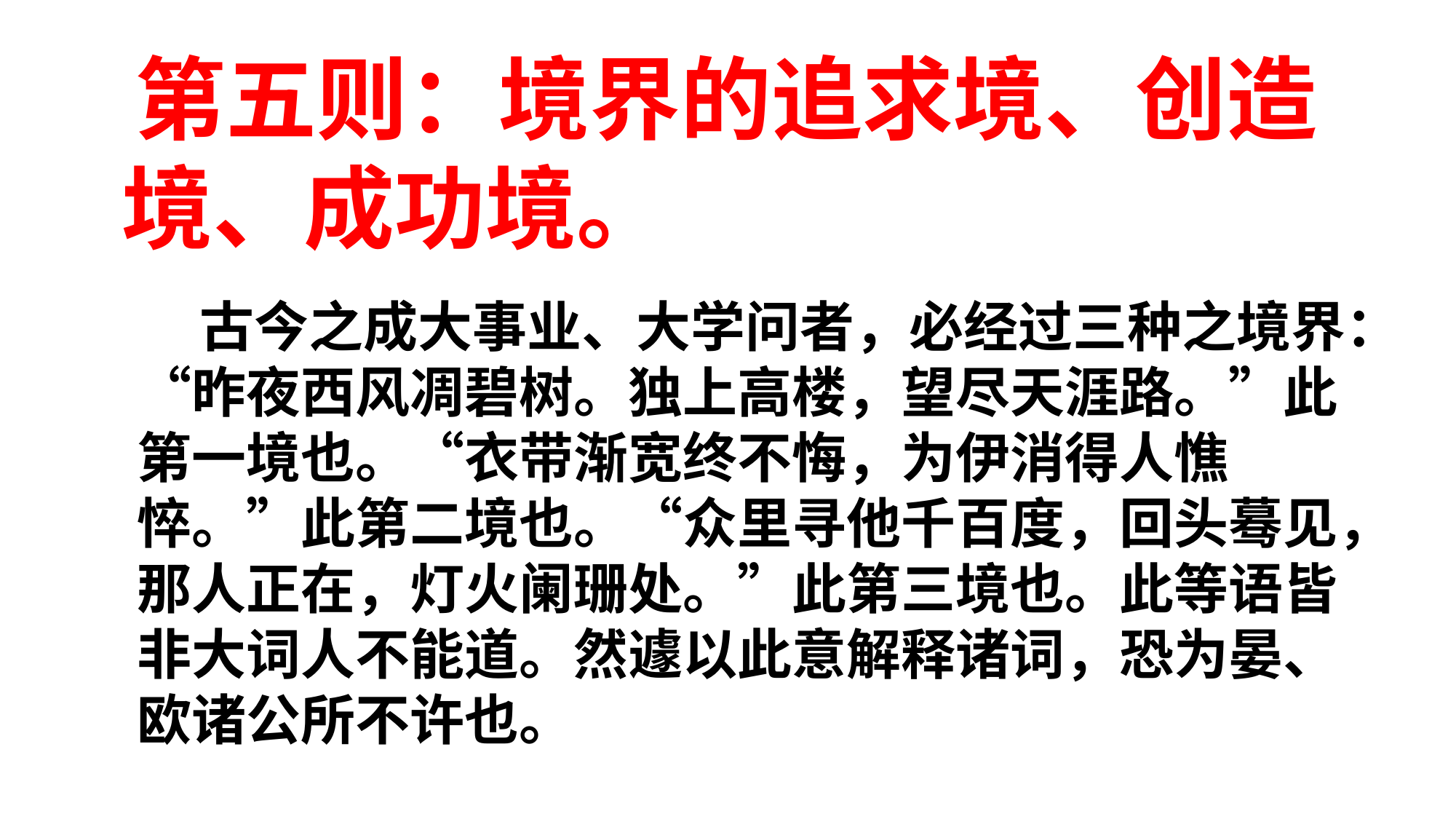

第五则：境界的追求境、创造境、成功境。
    古今之成大事业、大学问者，必经过三种之境界：“昨夜西风凋碧树。独上高楼，望尽天涯路。”此第一境也。“衣带渐宽终不悔，为伊消得人憔悴。”此第二境也。“众里寻他千百度，回头蓦见，那人正在，灯火阑珊处。”此第三境也。此等语皆非大词人不能道。然遽以此意解释诸词，恐为晏、欧诸公所不许也。